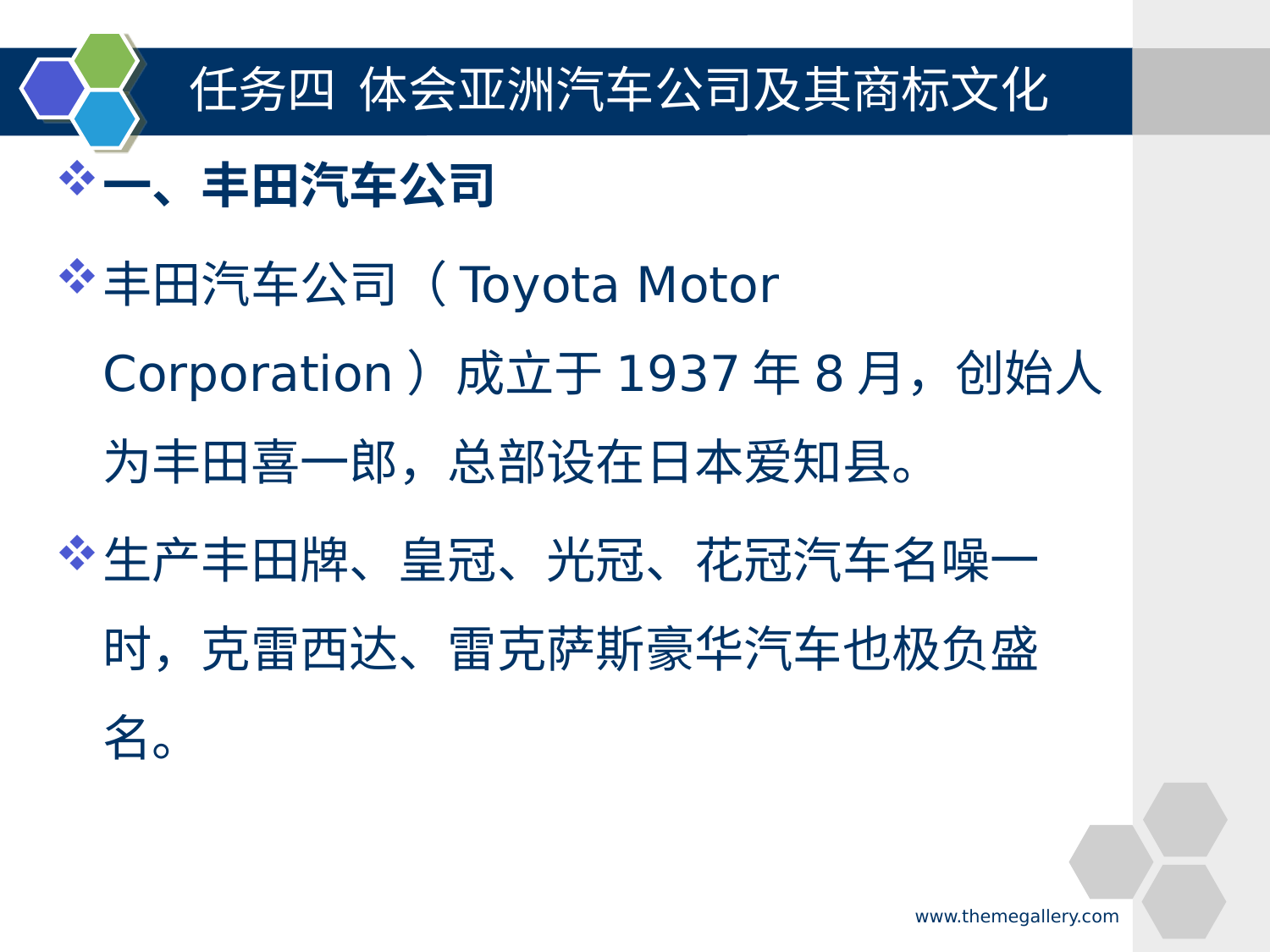

任务四  体会亚洲汽车公司及其商标文化
#
一、丰田汽车公司
丰田汽车公司（Toyota Motor Corporation）成立于1937年8月，创始人为丰田喜一郎，总部设在日本爱知县。
生产丰田牌、皇冠、光冠、花冠汽车名噪一时，克雷西达、雷克萨斯豪华汽车也极负盛名。
www.themegallery.com